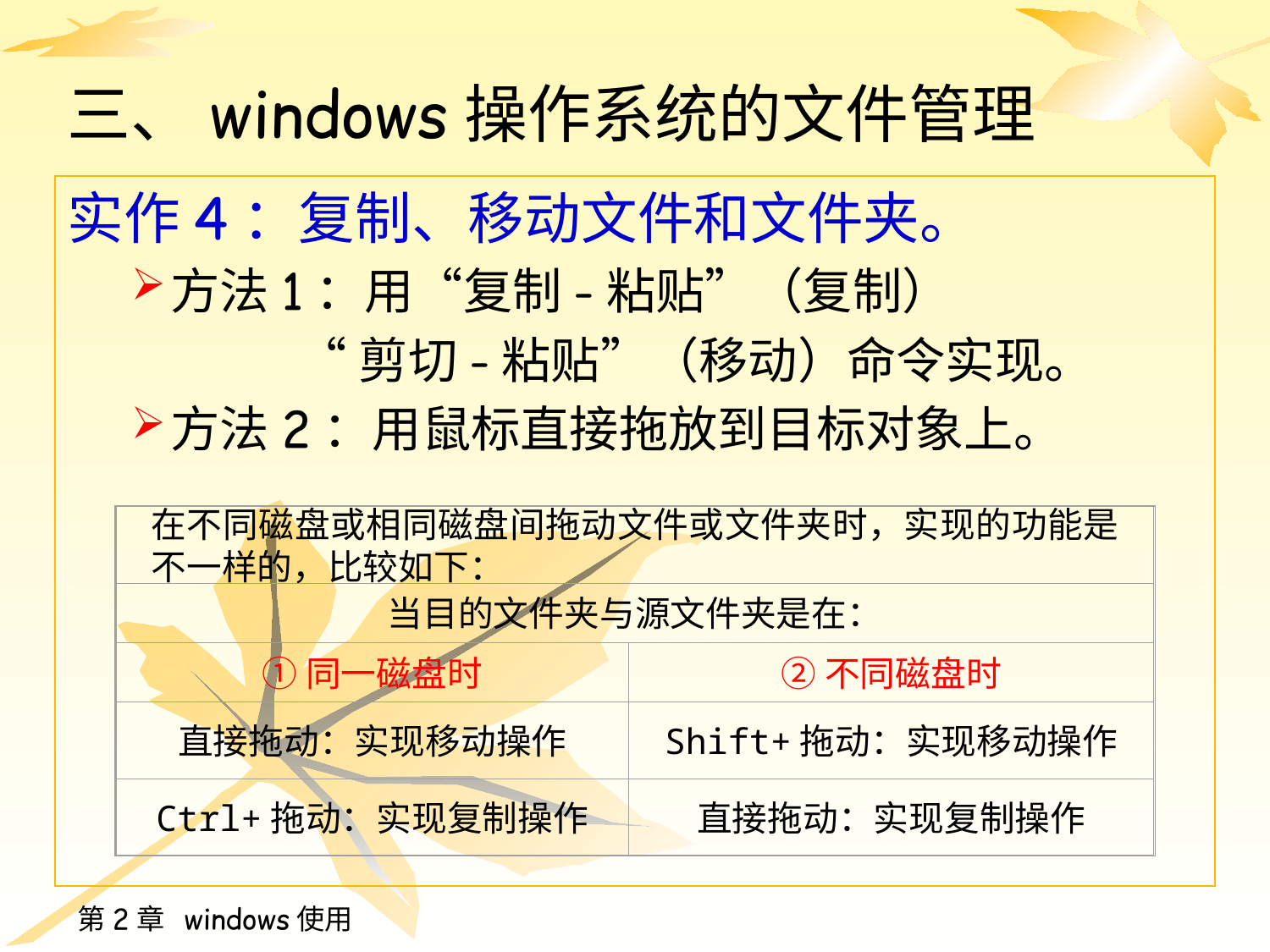

# 三、windows操作系统的文件管理
实作4：复制、移动文件和文件夹。
方法1：用“复制-粘贴”（复制）
	    	“剪切-粘贴”（移动）命令实现。
方法2：用鼠标直接拖放到目标对象上。

在不同磁盘或相同磁盘间拖动文件或文件夹时，实现的功能是不一样的，比较如下：

当目的文件夹与源文件夹是在：

①同一磁盘时

②不同磁盘时

直接拖动：实现移动操作

Shift+拖动：实现移动操作

Ctrl+拖动：实现复制操作

直接拖动：实现复制操作